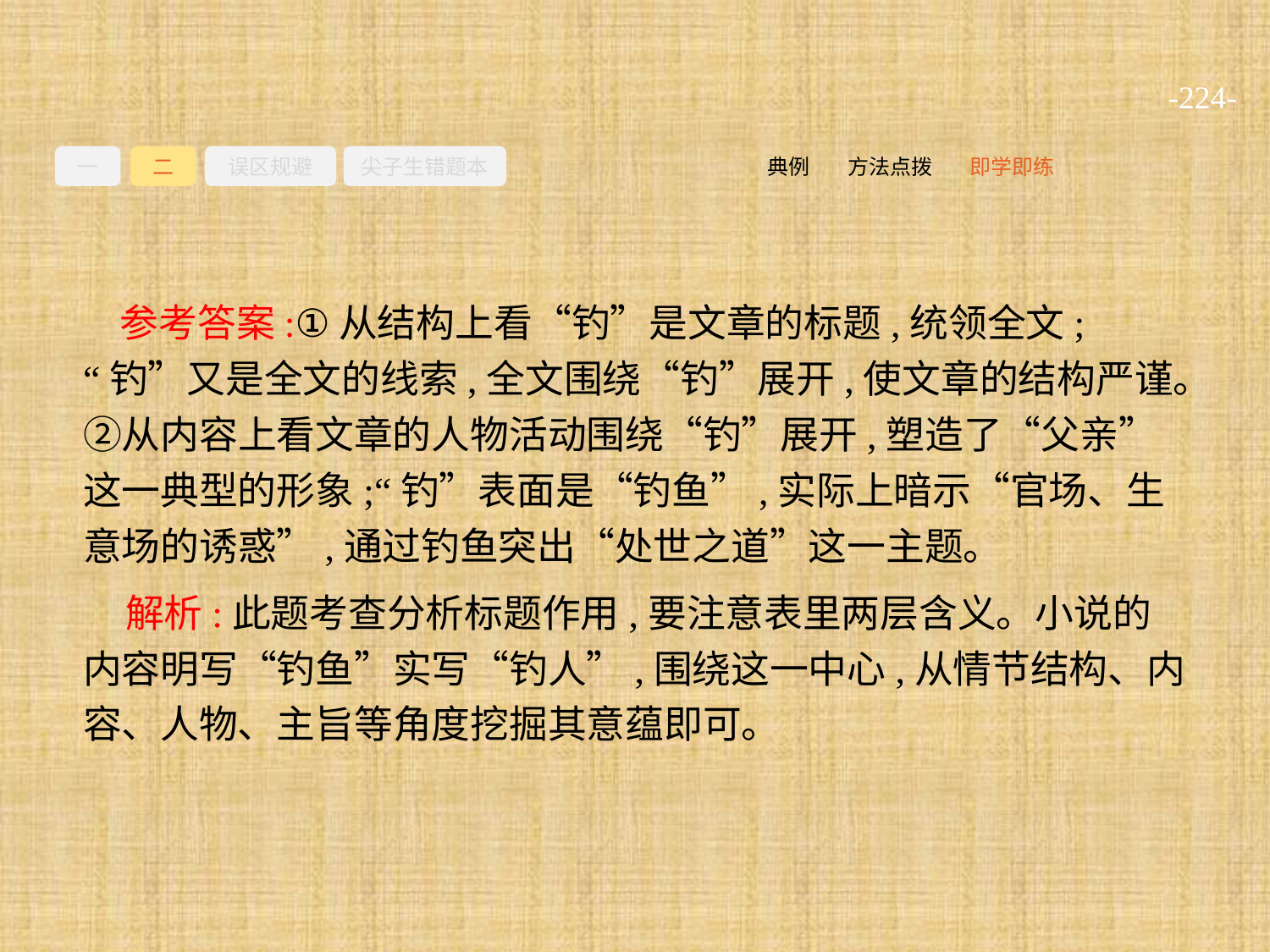

-224-
一
二
误区规避
尖子生错题本
即学即练
方法点拨
典例
参考答案:①从结构上看“钓”是文章的标题,统领全文;“钓”又是全文的线索,全文围绕“钓”展开,使文章的结构严谨。②从内容上看文章的人物活动围绕“钓”展开,塑造了“父亲”这一典型的形象;“钓”表面是“钓鱼”,实际上暗示“官场、生意场的诱惑”,通过钓鱼突出“处世之道”这一主题。
解析:此题考查分析标题作用,要注意表里两层含义。小说的内容明写“钓鱼”实写“钓人”,围绕这一中心,从情节结构、内容、人物、主旨等角度挖掘其意蕴即可。